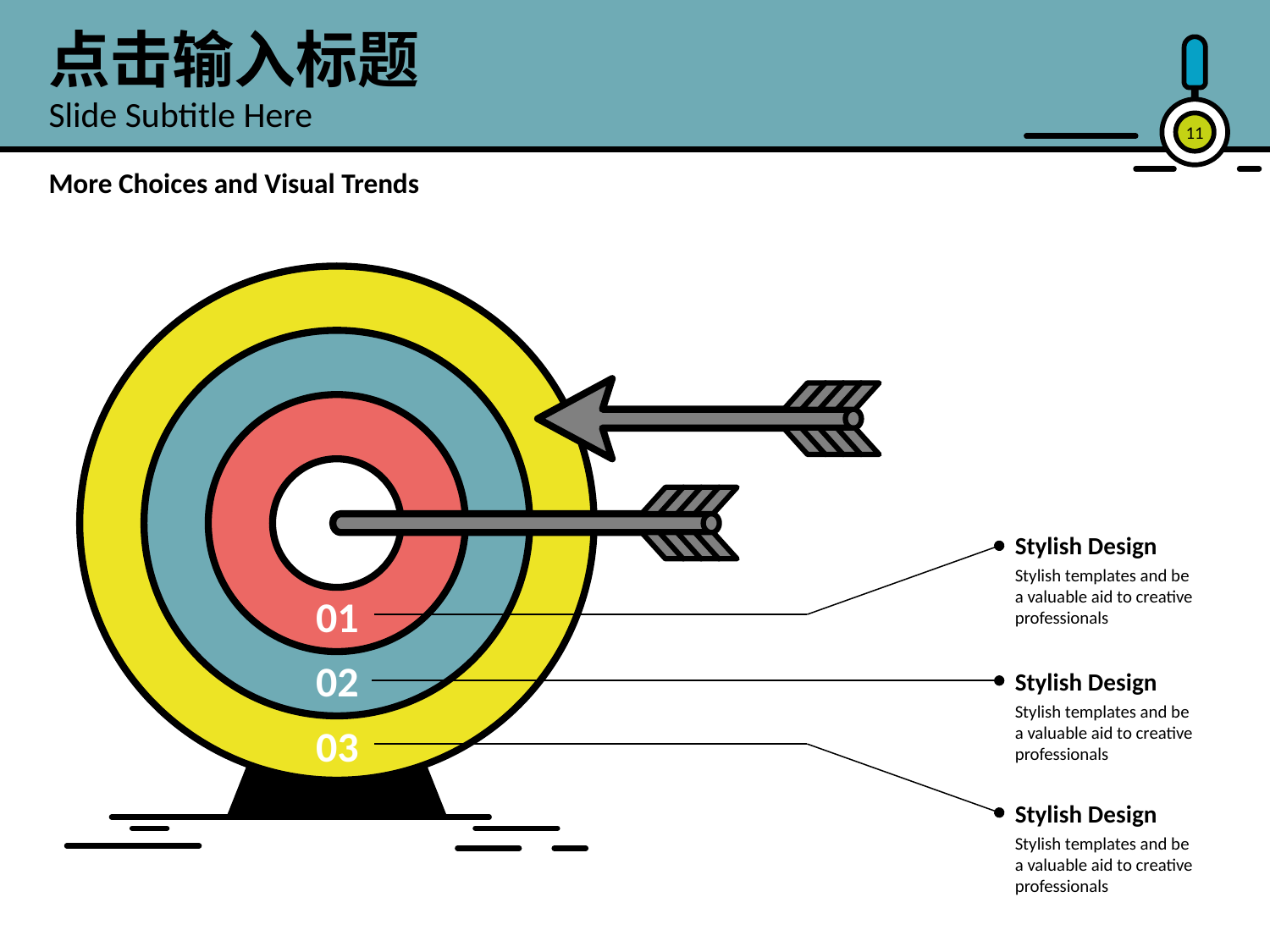

点击输入标题
Slide Subtitle Here
11
More Choices and Visual Trends

Stylish Design
Stylish templates and be a valuable aid to creative professionals
01
02
Stylish Design
Stylish templates and be a valuable aid to creative professionals
03

Stylish Design
Stylish templates and be a valuable aid to creative professionals